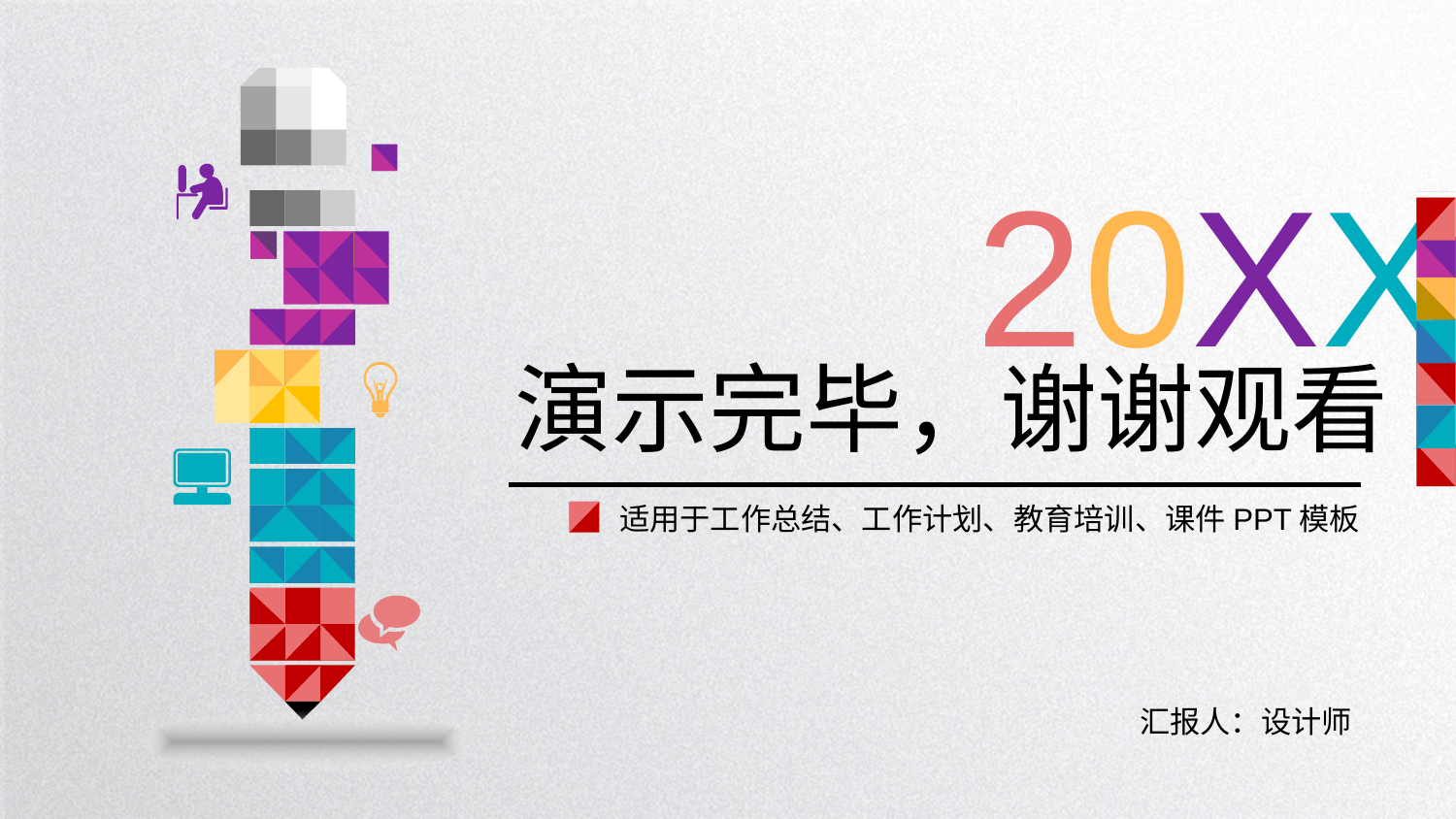

20XX

演示完毕，谢谢观看

适用于工作总结、工作计划、教育培训、课件PPT模板

汇报人：设计师